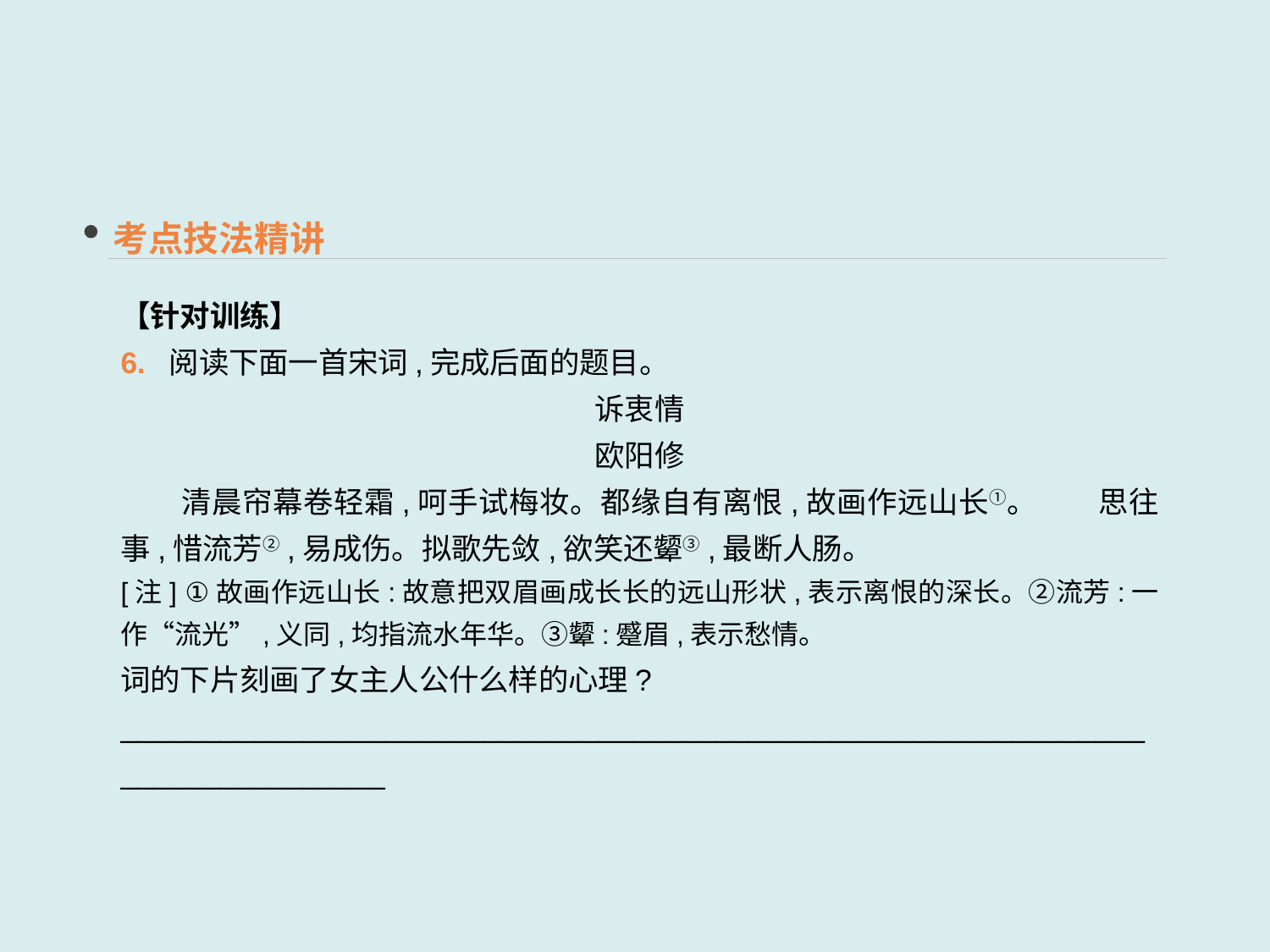

考点技法精讲

【针对训练】
6.  阅读下面一首宋词,完成后面的题目。
诉衷情
欧阳修
　　清晨帘幕卷轻霜,呵手试梅妆。都缘自有离恨,故画作远山长①。　　思往事,惜流芳②,易成伤。拟歌先敛,欲笑还颦③,最断人肠。
[注] ①故画作远山长:故意把双眉画成长长的远山形状,表示离恨的深长。②流芳:一作“流光”,义同,均指流水年华。③颦:蹙眉,表示愁情。
词的下片刻画了女主人公什么样的心理?
______________________________________________________________________________